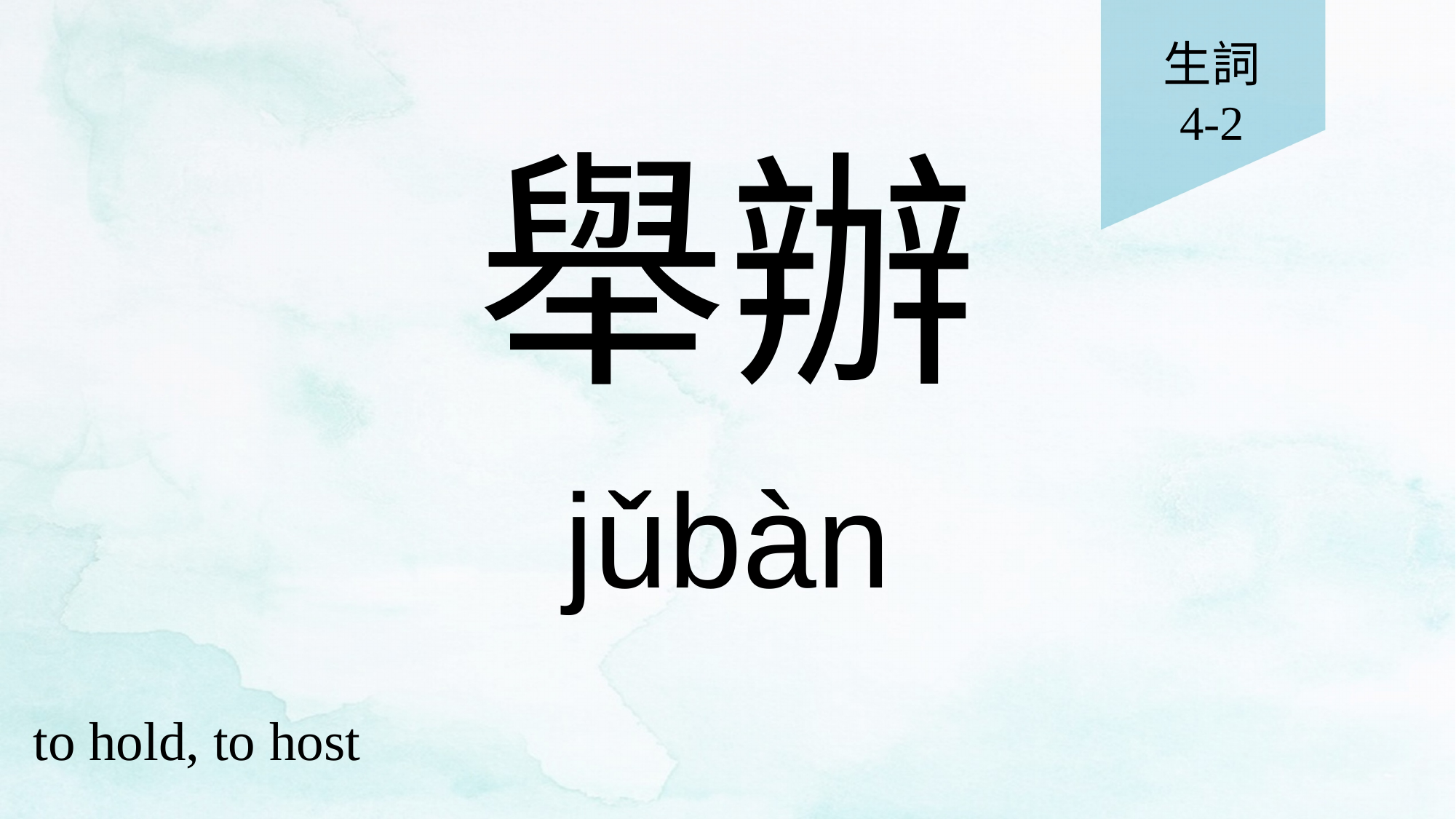

生詞
4-2
# 舉辦
jǔbàn
to hold, to host